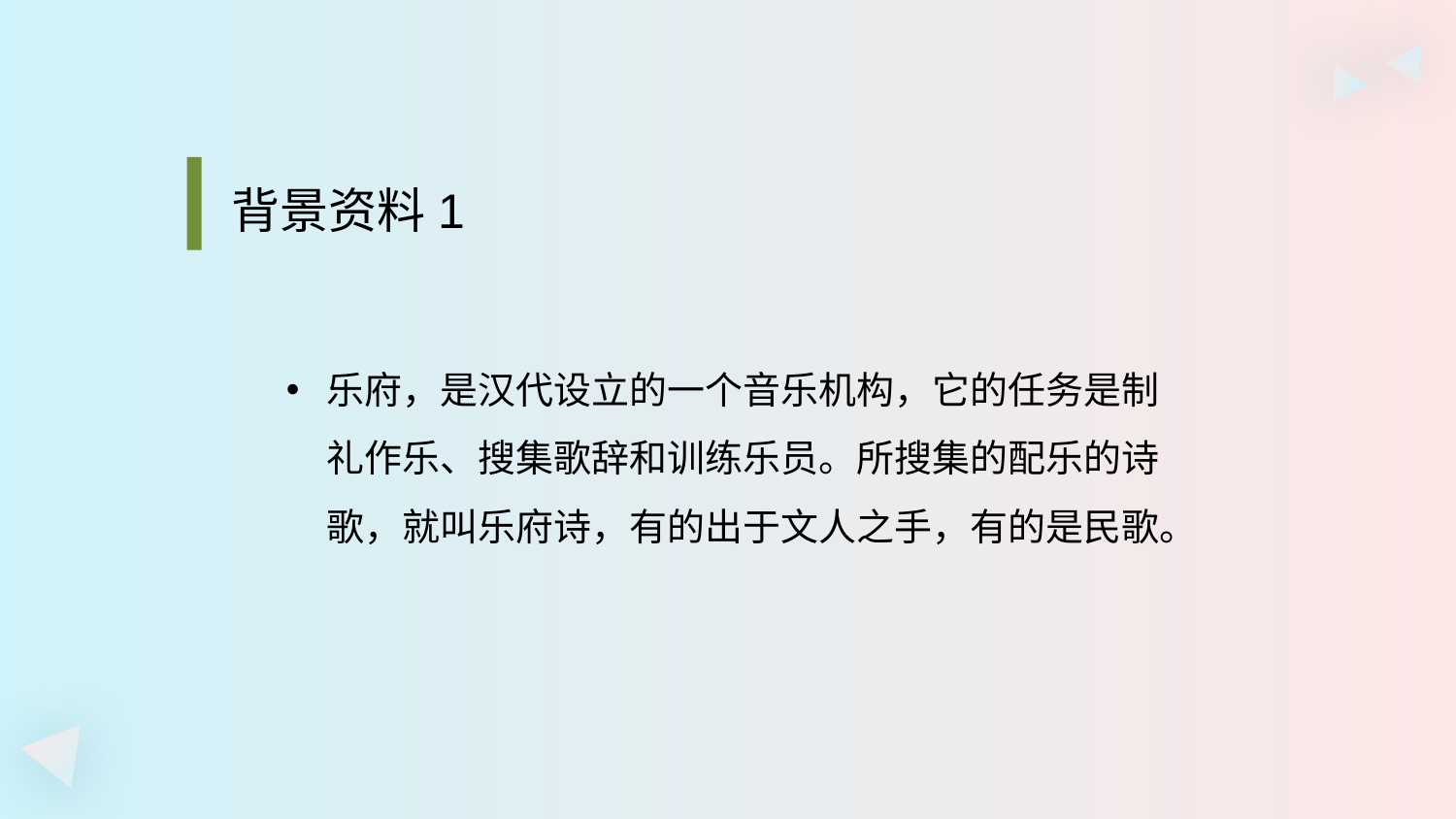

背景资料1
乐府，是汉代设立的一个音乐机构，它的任务是制礼作乐、搜集歌辞和训练乐员。所搜集的配乐的诗歌，就叫乐府诗，有的出于文人之手，有的是民歌。